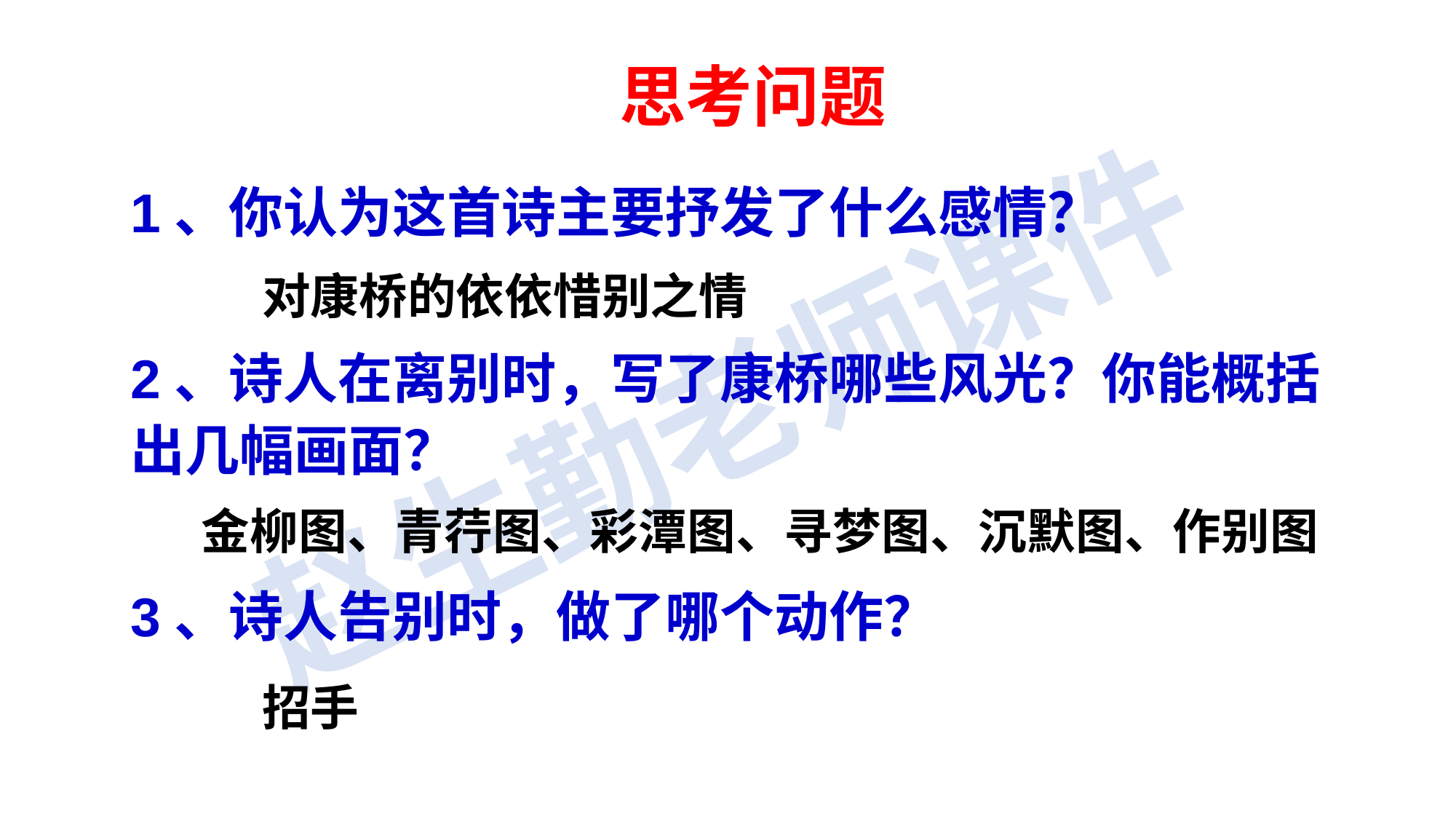

思考问题
1、你认为这首诗主要抒发了什么感情？

2、诗人在离别时，写了康桥哪些风光？你能概括出几幅画面？

3、诗人告别时，做了哪个动作？
对康桥的依依惜别之情
金柳图、青荇图、彩潭图、寻梦图、沉默图、作别图
招手